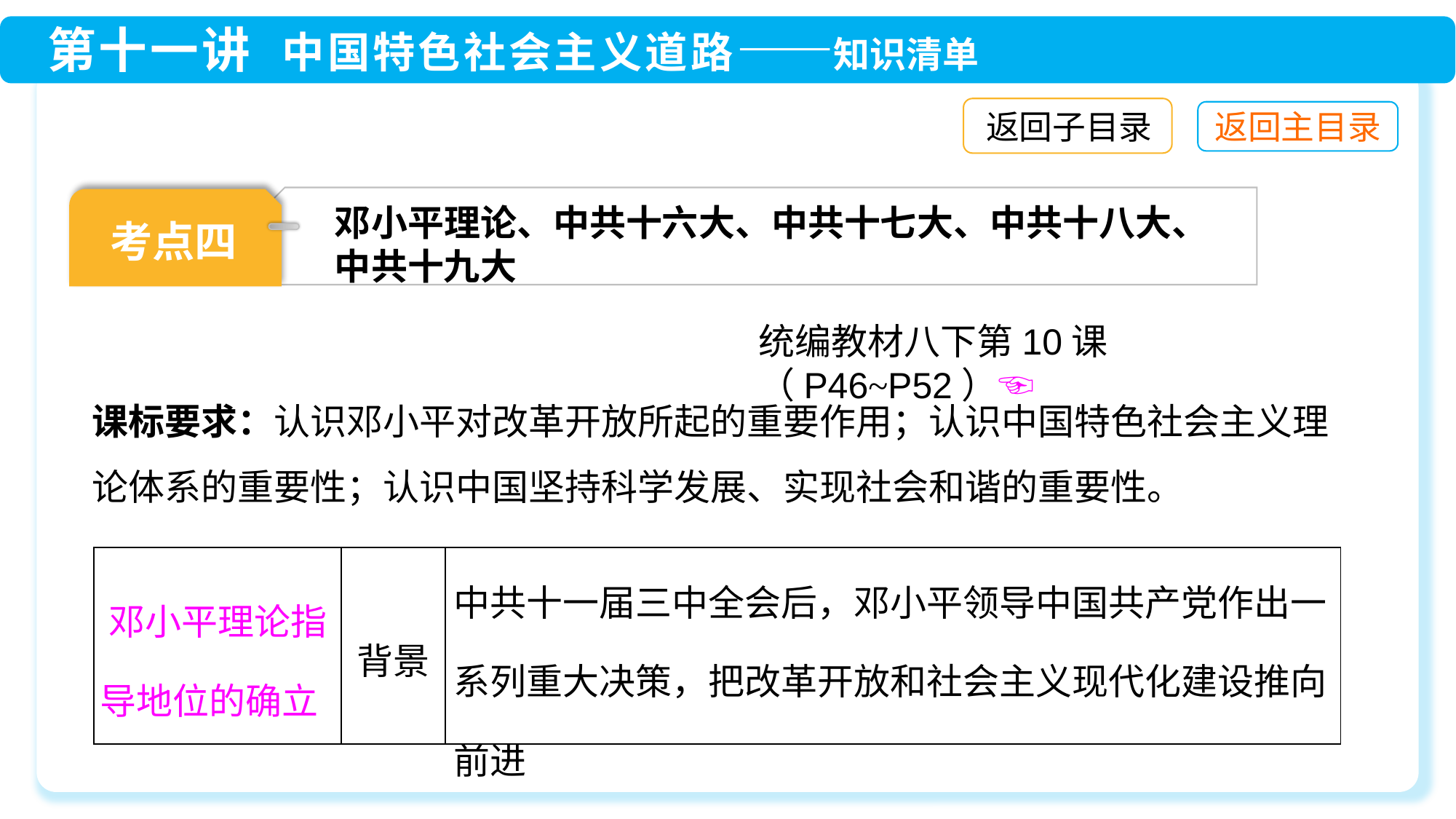

返回子目录

邓小平理论、中共十六大、中共十七大、中共十八大、
中共十九大

考点四

统编教材八下第10课（P46~P52）☜
课标要求：认识邓小平对改革开放所起的重要作用；认识中国特色社会主义理论体系的重要性；认识中国坚持科学发展、实现社会和谐的重要性。
| 邓小平理论指导地位的确立 | 背景 | 中共十一届三中全会后，邓小平领导中国共产党作出一系列重大决策，把改革开放和社会主义现代化建设推向前进 |
| --- | --- | --- |